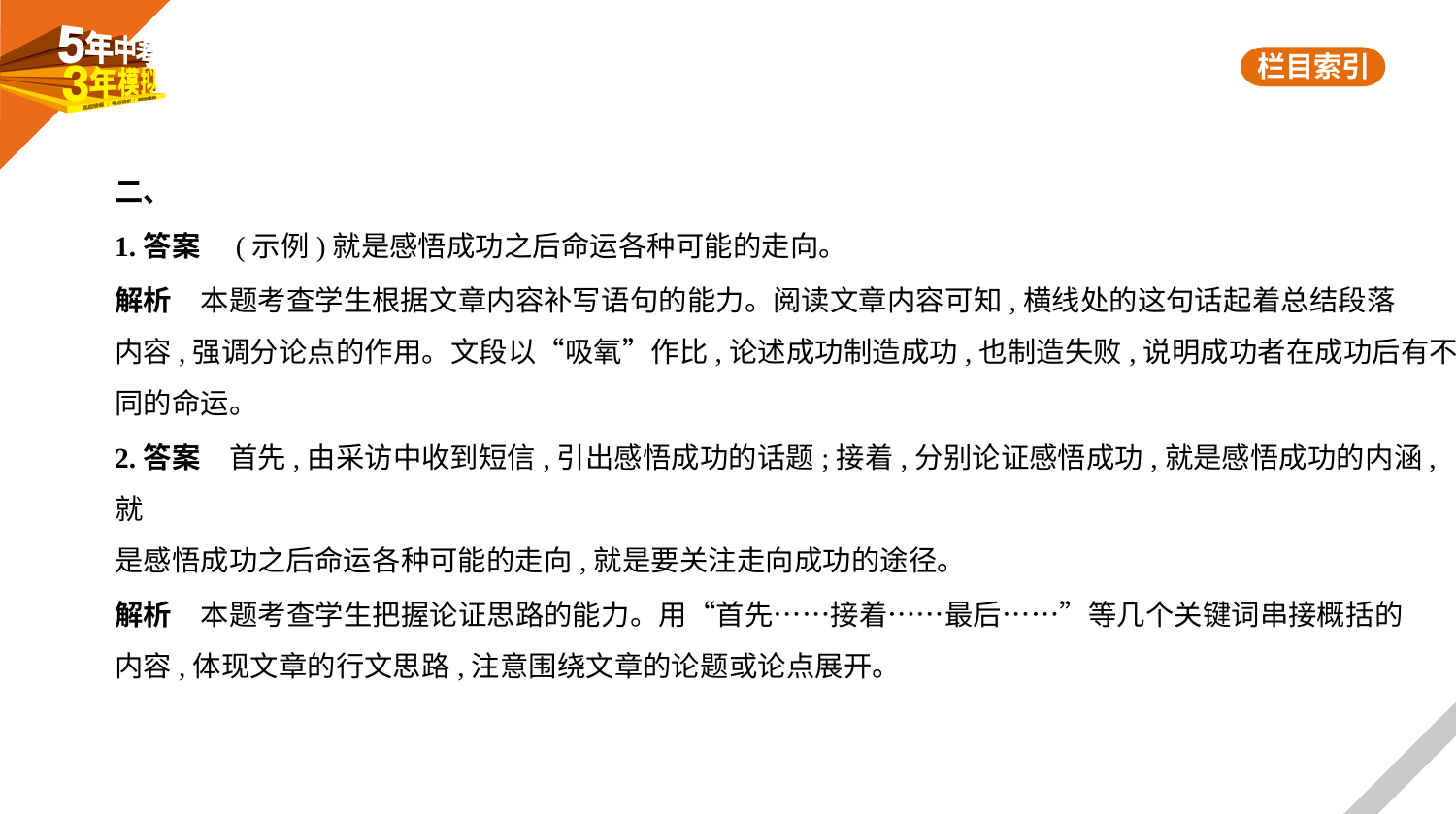

二、
1.答案　(示例)就是感悟成功之后命运各种可能的走向。
解析　本题考查学生根据文章内容补写语句的能力。阅读文章内容可知,横线处的这句话起着总结段落
内容,强调分论点的作用。文段以“吸氧”作比,论述成功制造成功,也制造失败,说明成功者在成功后有不
同的命运。
2.答案　首先,由采访中收到短信,引出感悟成功的话题;接着,分别论证感悟成功,就是感悟成功的内涵,就
是感悟成功之后命运各种可能的走向,就是要关注走向成功的途径。
解析　本题考查学生把握论证思路的能力。用“首先……接着……最后……”等几个关键词串接概括的
内容,体现文章的行文思路,注意围绕文章的论题或论点展开。